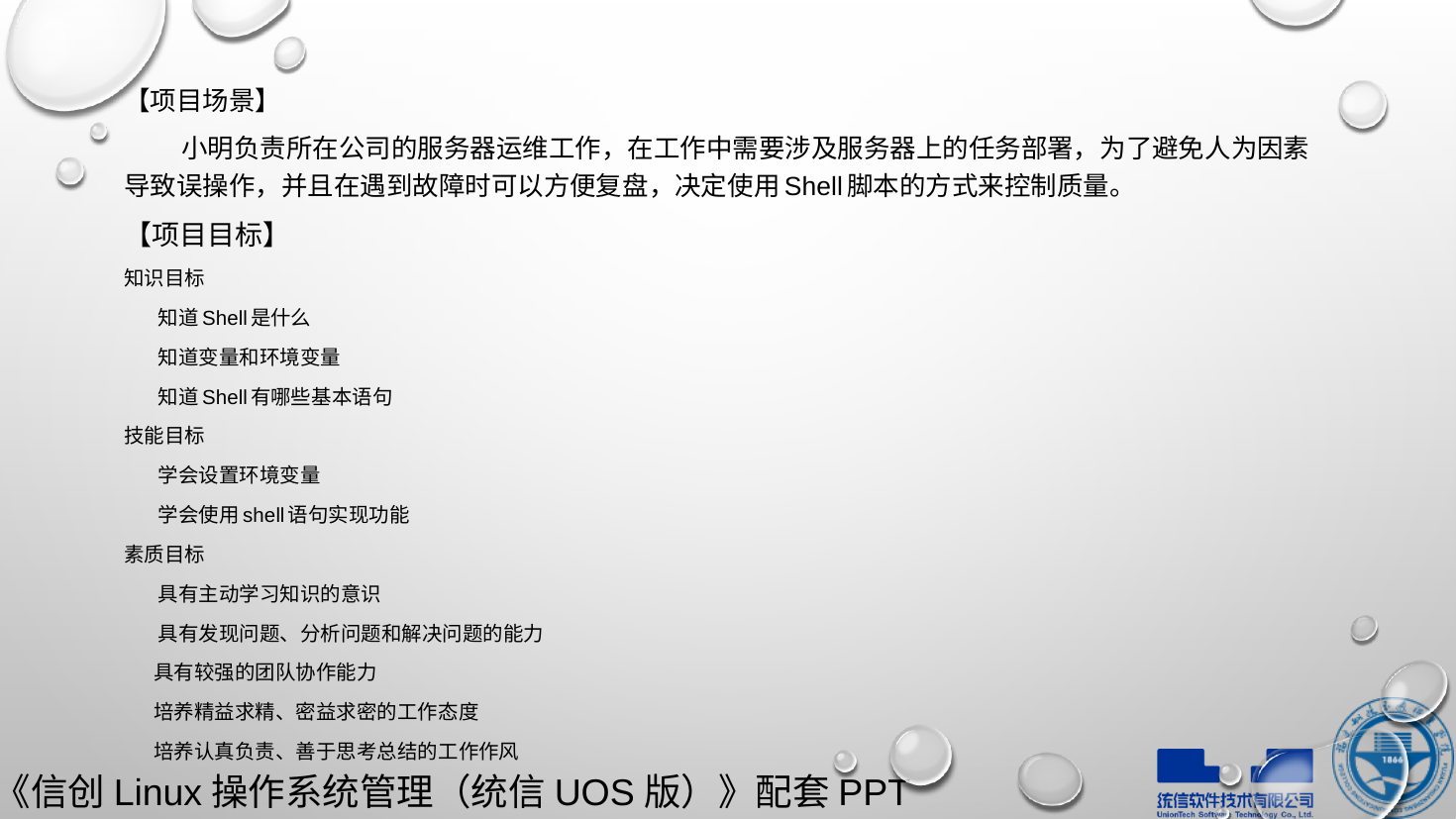

【项目场景】
         小明负责所在公司的服务器运维工作，在工作中需要涉及服务器上的任务部署，为了避免人为因素导致误操作，并且在遇到故障时可以方便复盘，决定使用Shell脚本的方式来控制质量。
【项目目标】
知识目标
       知道Shell是什么
       知道变量和环境变量
       知道Shell有哪些基本语句
技能目标
       学会设置环境变量
       学会使用shell语句实现功能
素质目标
       具有主动学习知识的意识
       具有发现问题、分析问题和解决问题的能力
      具有较强的团队协作能力
      培养精益求精、密益求密的工作态度
      培养认真负责、善于思考总结的工作作风